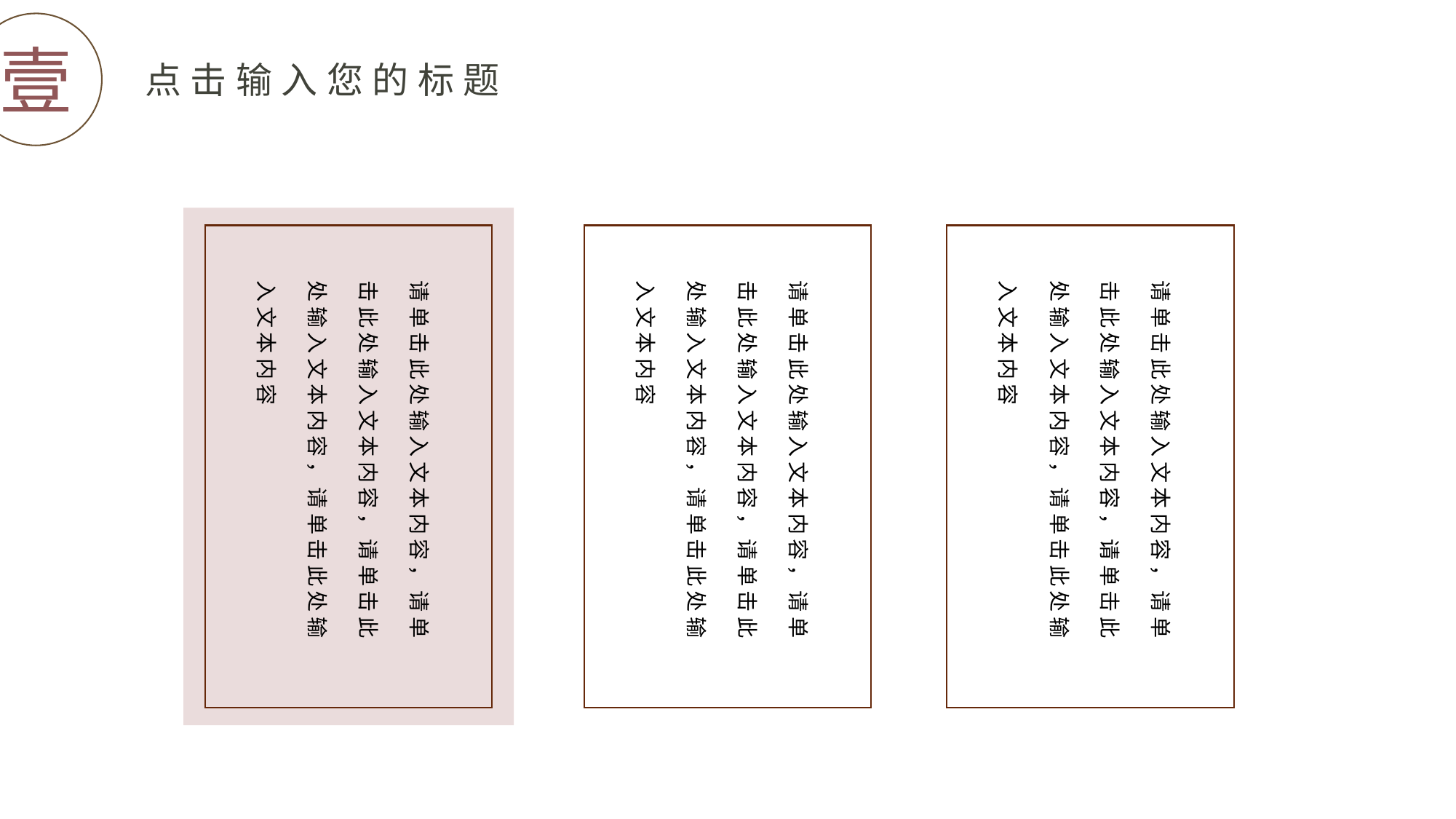

壹
点击输入您的标题

请单击此处输入文本内容，请单击此处输入文本内容，请单击此处输入文本内容，请单击此处输入文本内容
请单击此处输入文本内容，请单击此处输入文本内容，请单击此处输入文本内容，请单击此处输入文本内容
请单击此处输入文本内容，请单击此处输入文本内容，请单击此处输入文本内容，请单击此处输入文本内容